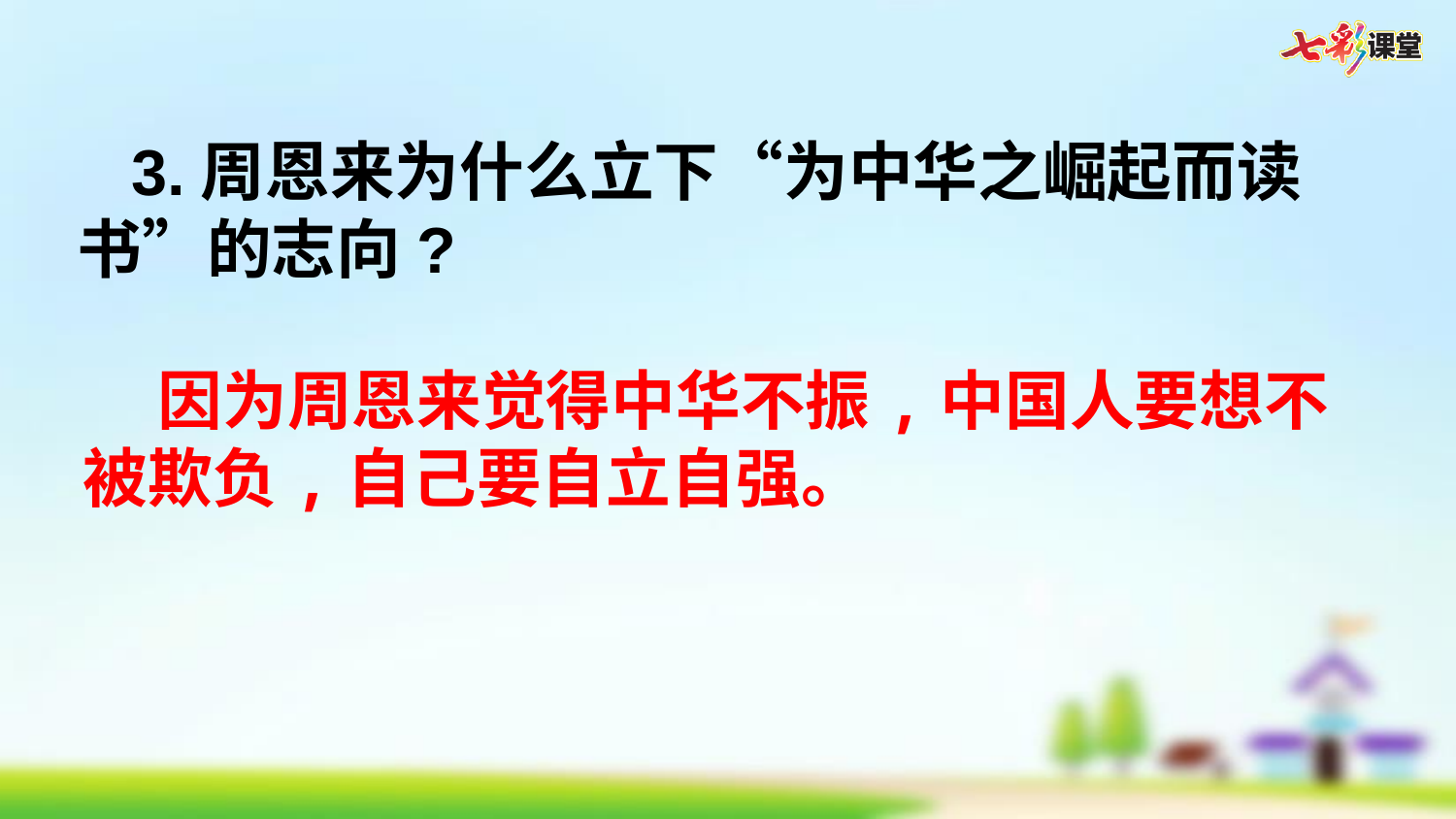

3.周恩来为什么立下“为中华之崛起而读书”的志向?
    因为周恩来觉得中华不振,中国人要想不被欺负,自己要自立自强。